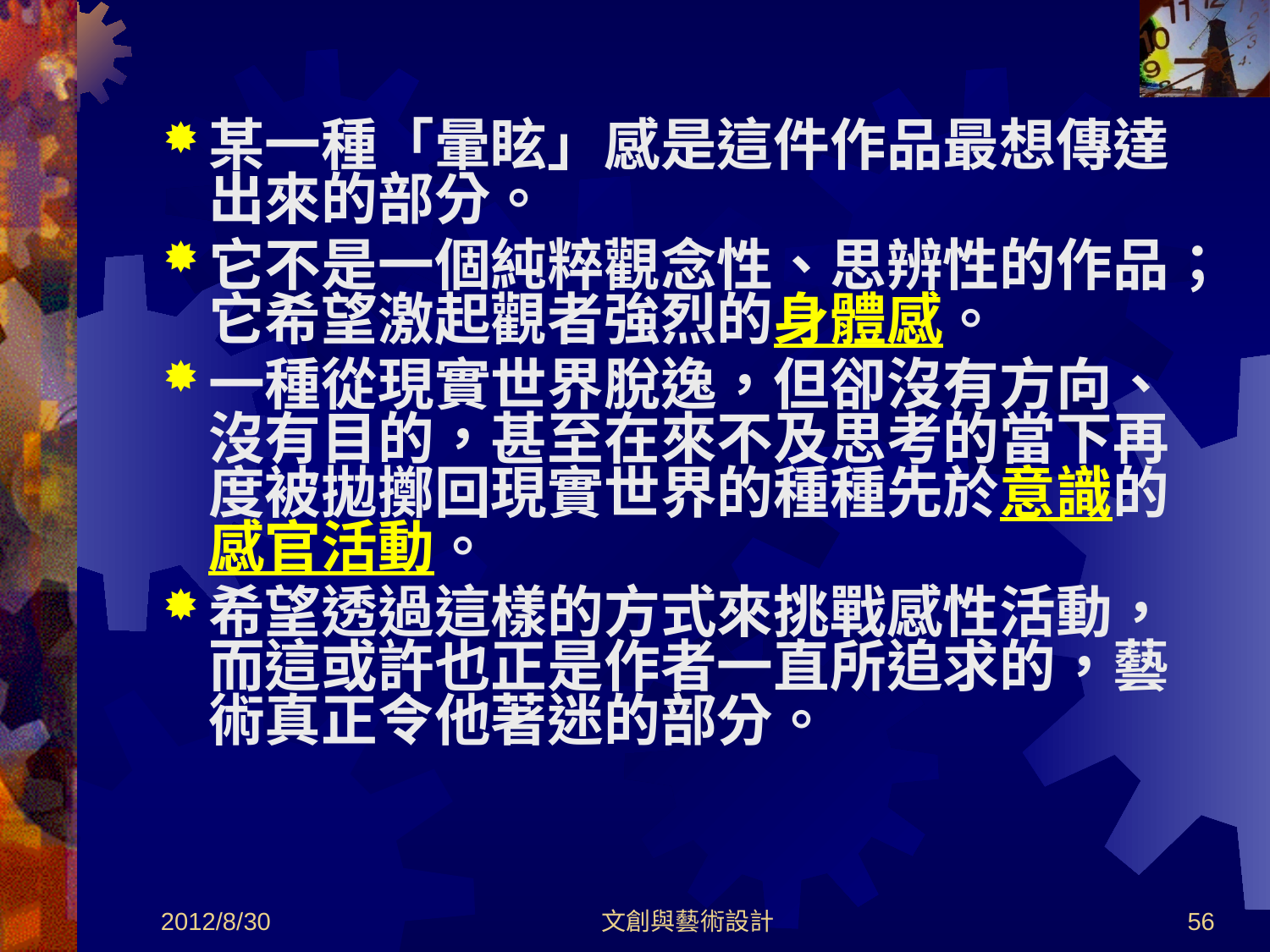

某一種「暈眩」感是這件作品最想傳達出來的部分。
它不是一個純粹觀念性、思辨性的作品；它希望激起觀者強烈的身體感。
一種從現實世界脫逸，但卻沒有方向、沒有目的，甚至在來不及思考的當下再度被拋擲回現實世界的種種先於意識的感官活動。
希望透過這樣的方式來挑戰感性活動，而這或許也正是作者一直所追求的，藝術真正令他著迷的部分。
2012/8/30
文創與藝術設計
56